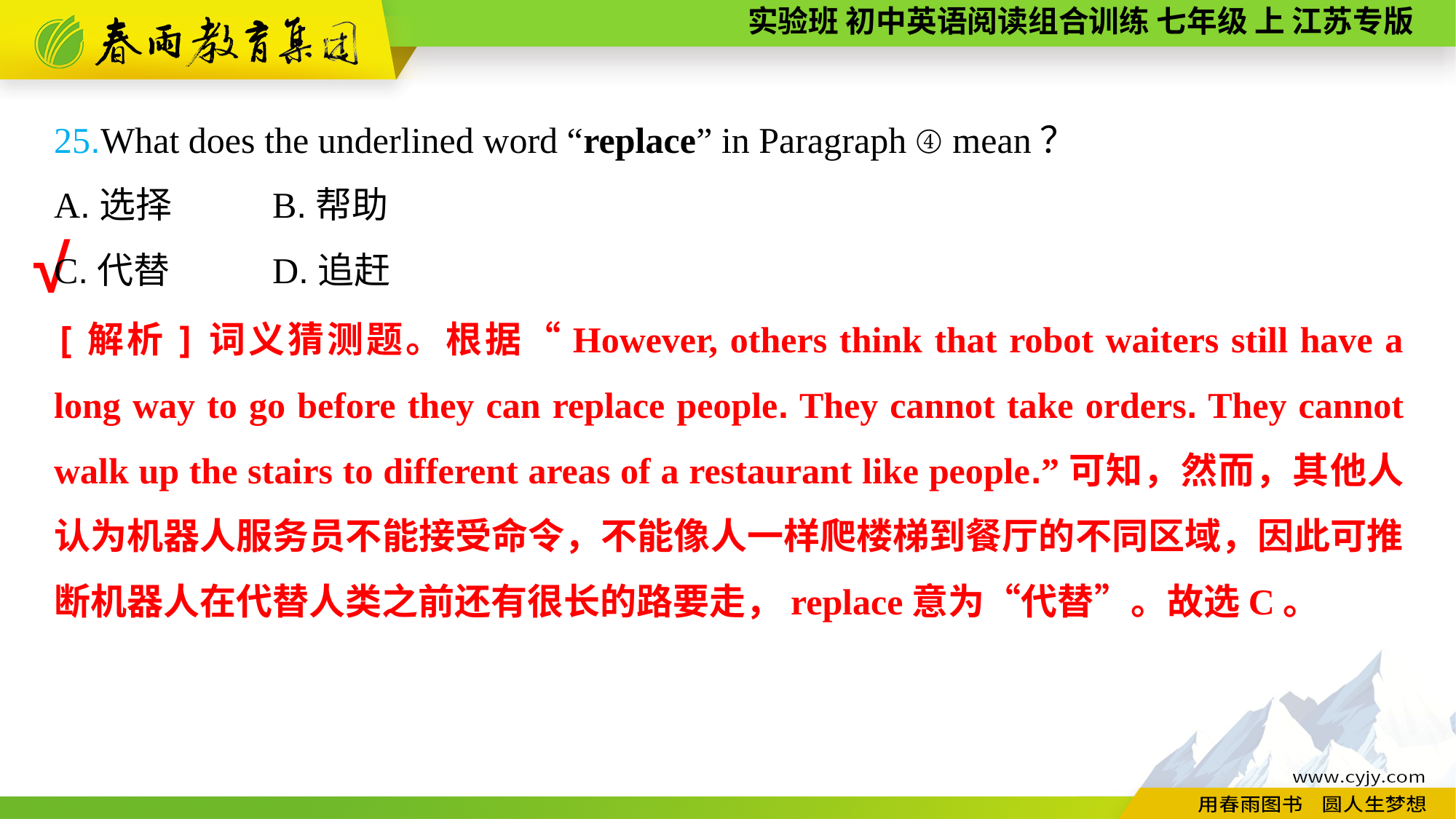

25.What does the underlined word “replace” in Paragraph ④ mean？
A.选择	B.帮助
C.代替	D.追赶
√
[解析]词义猜测题。根据“However, others think that robot waiters still have a long way to go before they can replace people. They cannot take orders. They cannot walk up the stairs to different areas of a restaurant like people.”可知，然而，其他人认为机器人服务员不能接受命令，不能像人一样爬楼梯到餐厅的不同区域，因此可推断机器人在代替人类之前还有很长的路要走，replace意为“代替”。故选C。